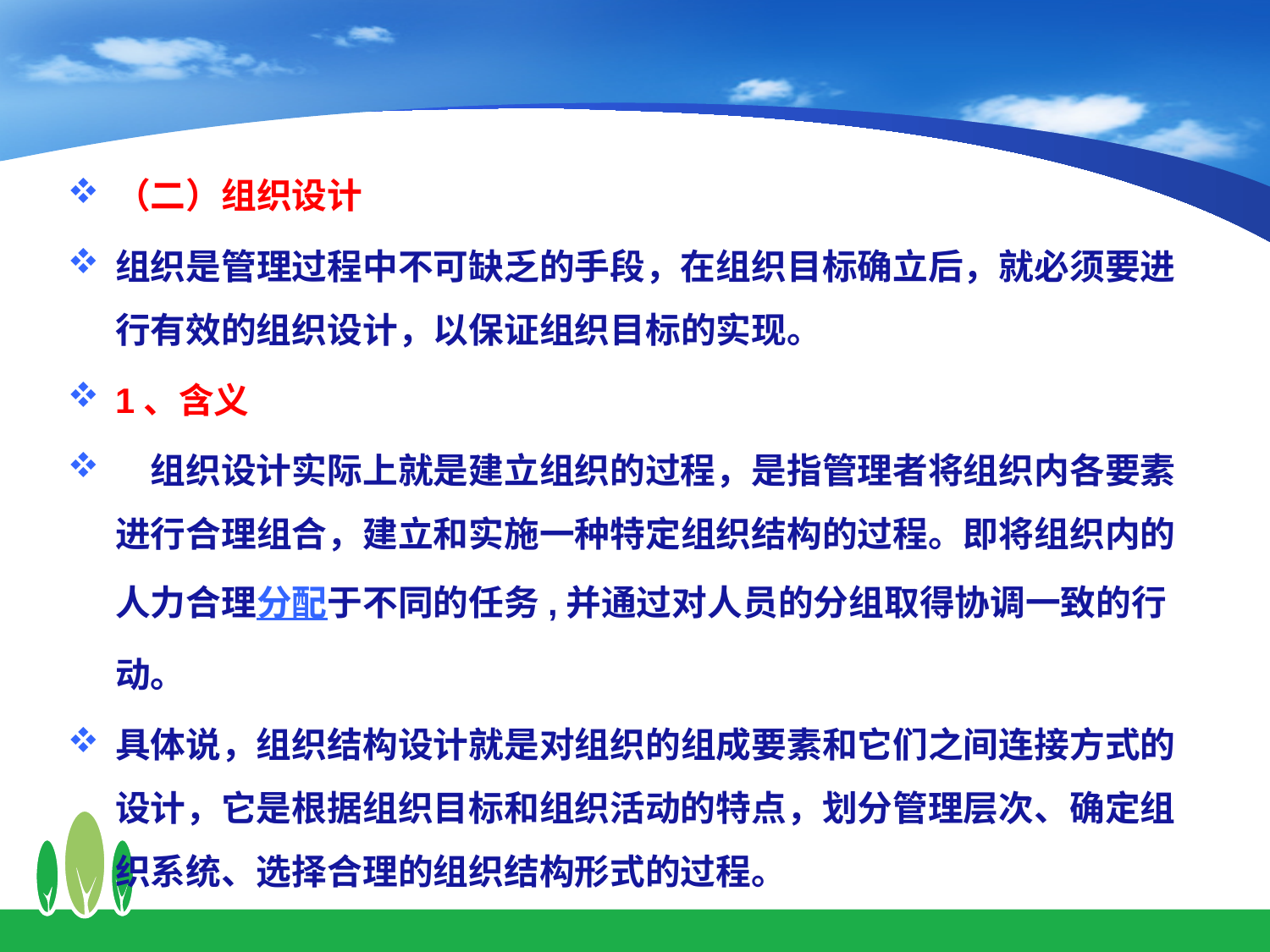

（二）组织设计
组织是管理过程中不可缺乏的手段，在组织目标确立后，就必须要进行有效的组织设计，以保证组织目标的实现。
1、含义
　组织设计实际上就是建立组织的过程，是指管理者将组织内各要素进行合理组合，建立和实施一种特定组织结构的过程。即将组织内的人力合理分配于不同的任务,并通过对人员的分组取得协调一致的行动。
具体说，组织结构设计就是对组织的组成要素和它们之间连接方式的设计，它是根据组织目标和组织活动的特点，划分管理层次、确定组织系统、选择合理的组织结构形式的过程。

32